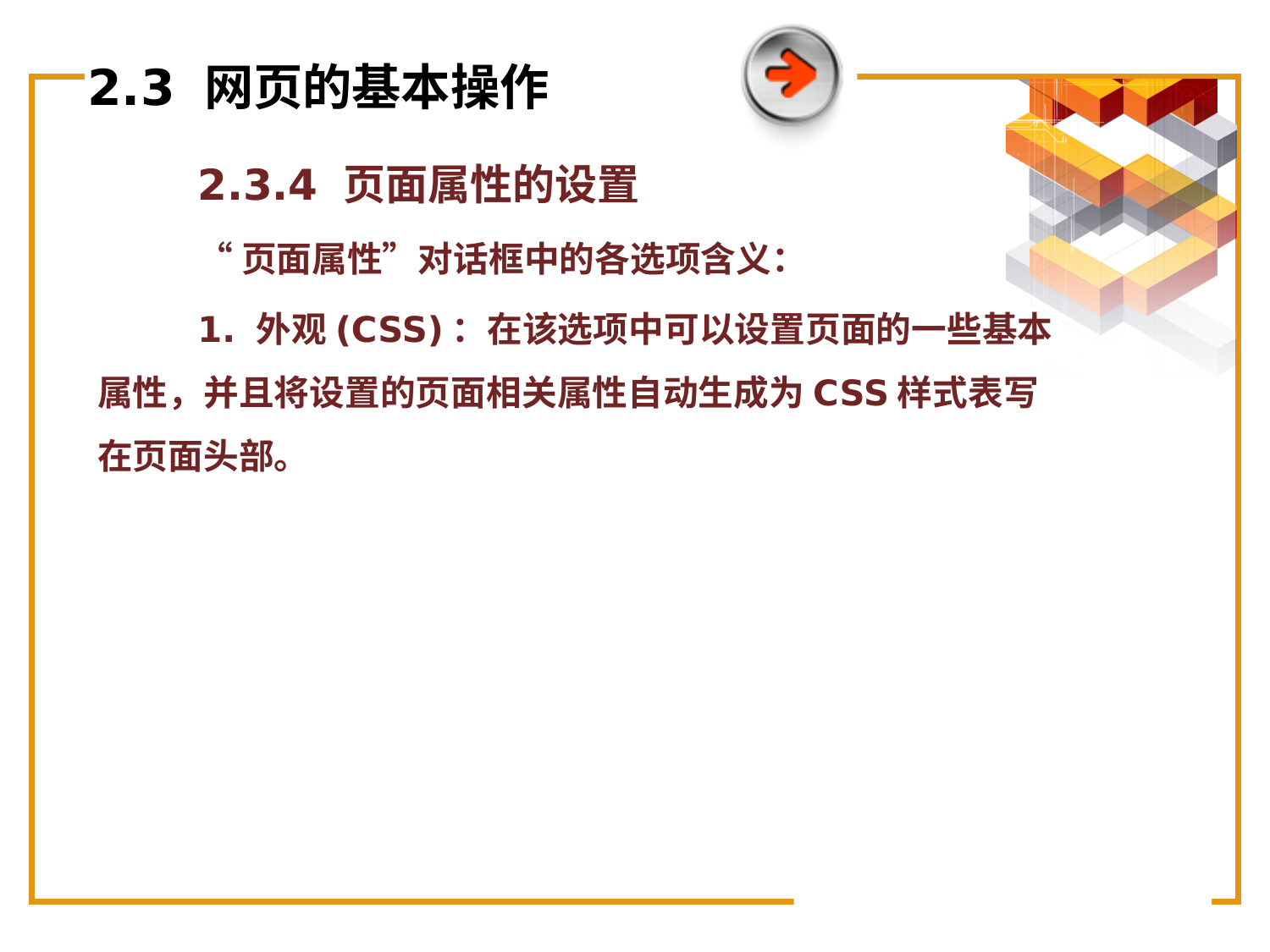

# 2.3 网页的基本操作
2.3.4 页面属性的设置
“页面属性”对话框中的各选项含义：
1. 外观(CSS)：在该选项中可以设置页面的一些基本属性，并且将设置的页面相关属性自动生成为CSS样式表写在页面头部。